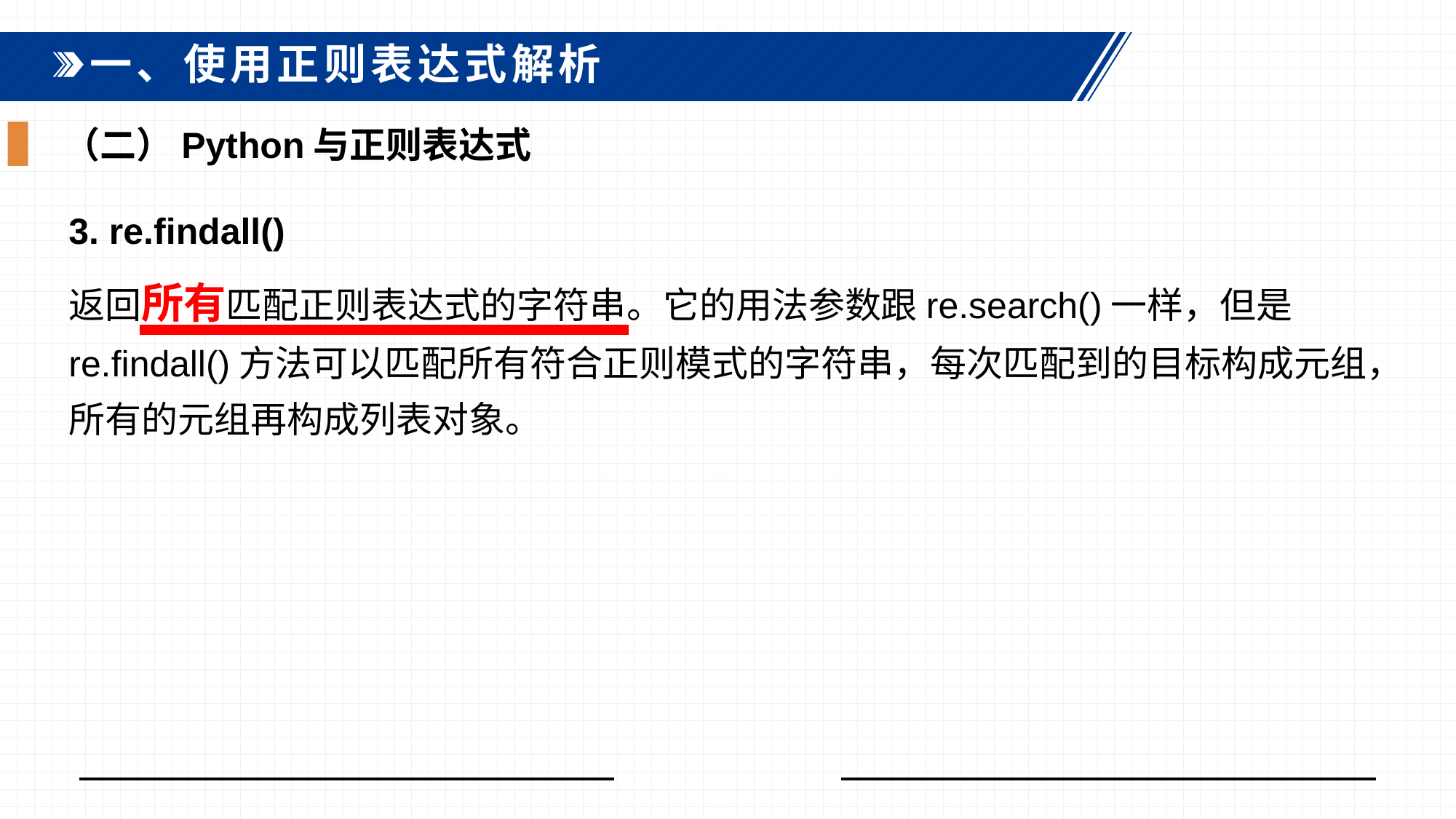

一、使用正则表达式解析
（二）Python与正则表达式

3. re.findall()
返回所有匹配正则表达式的字符串。它的用法参数跟re.search()一样，但是re.findall()方法可以匹配所有符合正则模式的字符串，每次匹配到的目标构成元组，所有的元组再构成列表对象。